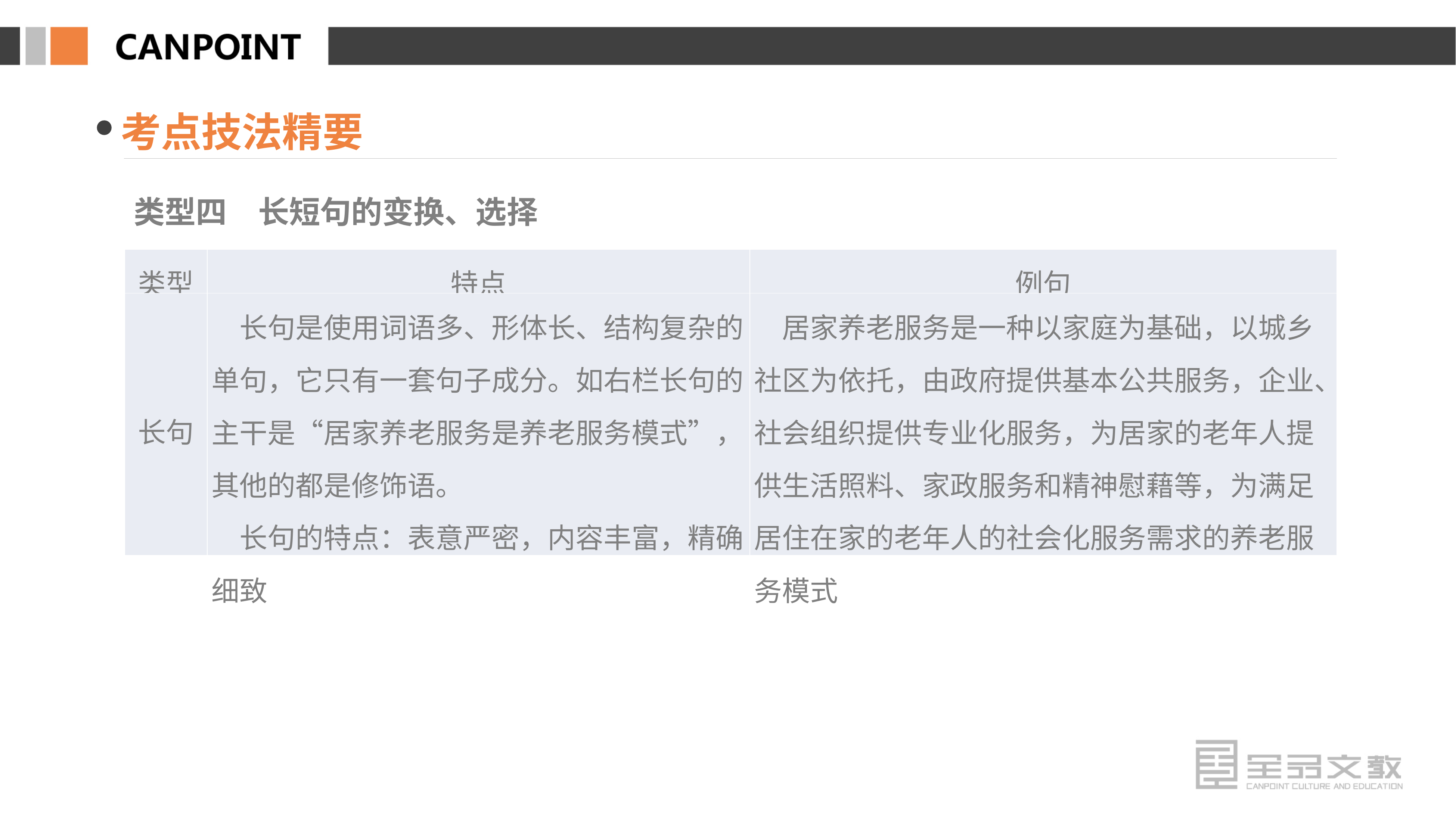

考点技法精要

类型四　长短句的变换、选择
| 类型 | 特点 | 例句 |
| --- | --- | --- |
| 长句 | 长句是使用词语多、形体长、结构复杂的单句，它只有一套句子成分。如右栏长句的主干是“居家养老服务是养老服务模式”，其他的都是修饰语。 　长句的特点：表意严密，内容丰富，精确细致 | 居家养老服务是一种以家庭为基础，以城乡社区为依托，由政府提供基本公共服务，企业、社会组织提供专业化服务，为居家的老年人提供生活照料、家政服务和精神慰藉等，为满足居住在家的老年人的社会化服务需求的养老服务模式 |